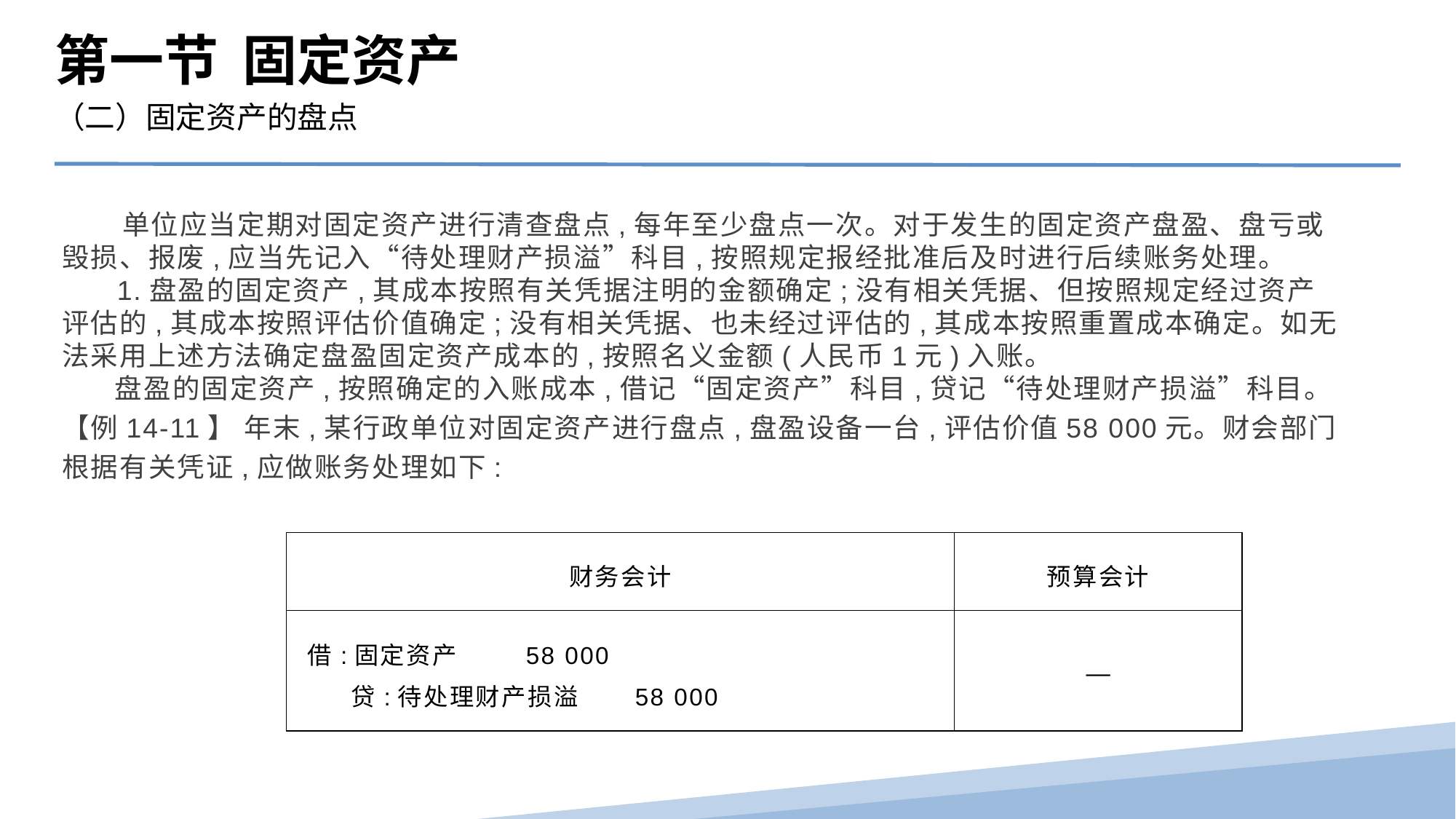

第一节  固定资产
（二）固定资产的盘点
       单位应当定期对固定资产进行清查盘点,每年至少盘点一次。对于发生的固定资产盘盈、盘亏或毁损、报废,应当先记入“待处理财产损溢”科目,按照规定报经批准后及时进行后续账务处理。
      1.盘盈的固定资产,其成本按照有关凭据注明的金额确定;没有相关凭据、但按照规定经过资产评估的,其成本按照评估价值确定;没有相关凭据、也未经过评估的,其成本按照重置成本确定。如无法采用上述方法确定盘盈固定资产成本的,按照名义金额(人民币1元)入账。
      盘盈的固定资产,按照确定的入账成本,借记“固定资产”科目,贷记“待处理财产损溢”科目。
【例14-11】 年末,某行政单位对固定资产进行盘点,盘盈设备一台,评估价值58 000元。财会部门根据有关凭证,应做账务处理如下:
| 财务会计 | 预算会计 |
| --- | --- |
| 借:固定资产 58 000 贷:待处理财产损溢 58 000 | — |